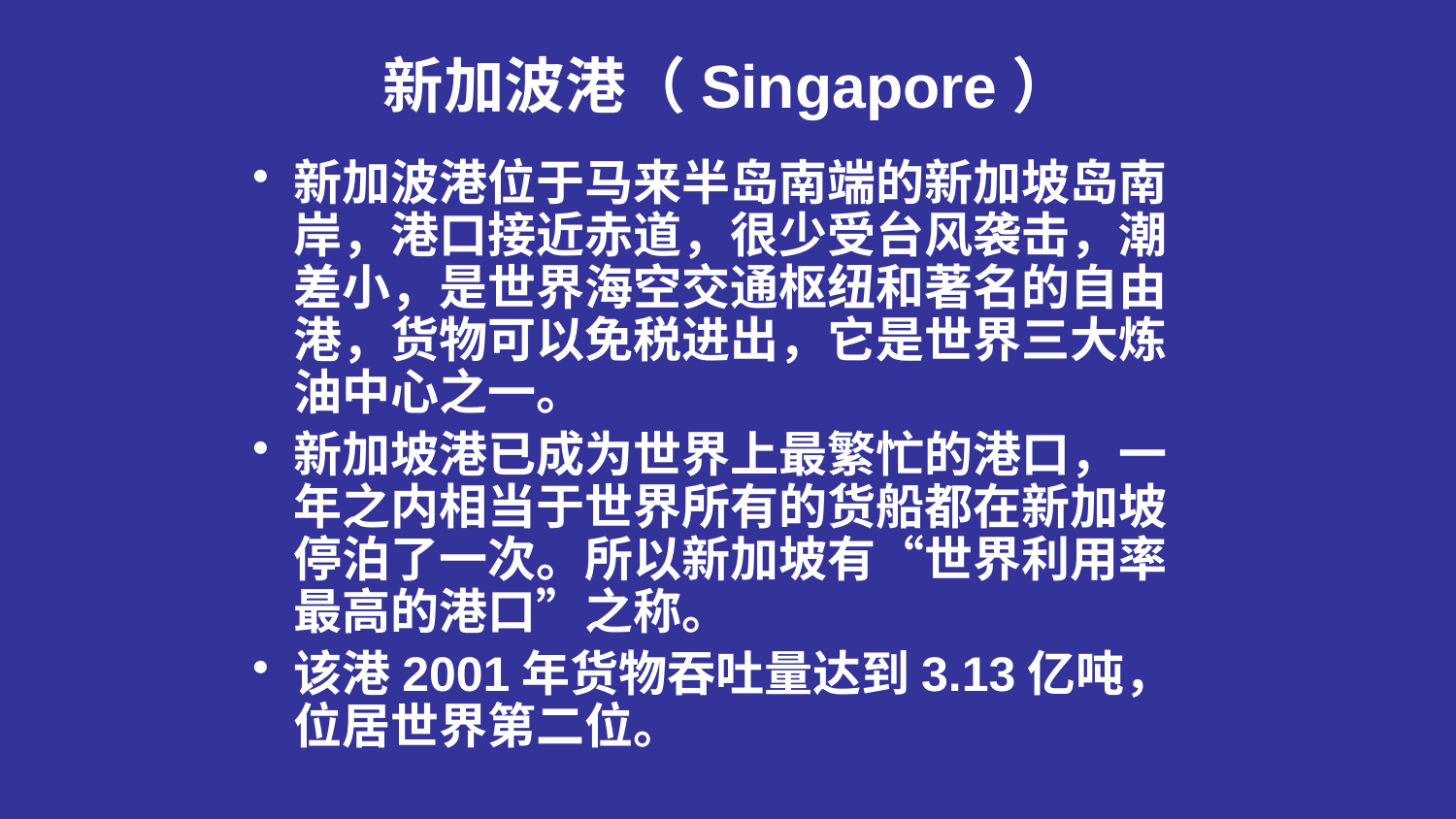

# 新加波港（Singapore）
新加波港位于马来半岛南端的新加坡岛南岸，港口接近赤道，很少受台风袭击，潮差小，是世界海空交通枢纽和著名的自由港，货物可以免税进出，它是世界三大炼油中心之一。
新加坡港已成为世界上最繁忙的港口，一年之内相当于世界所有的货船都在新加坡停泊了一次。所以新加坡有“世界利用率最高的港口”之称。
该港2001年货物吞吐量达到3.13亿吨，位居世界第二位。